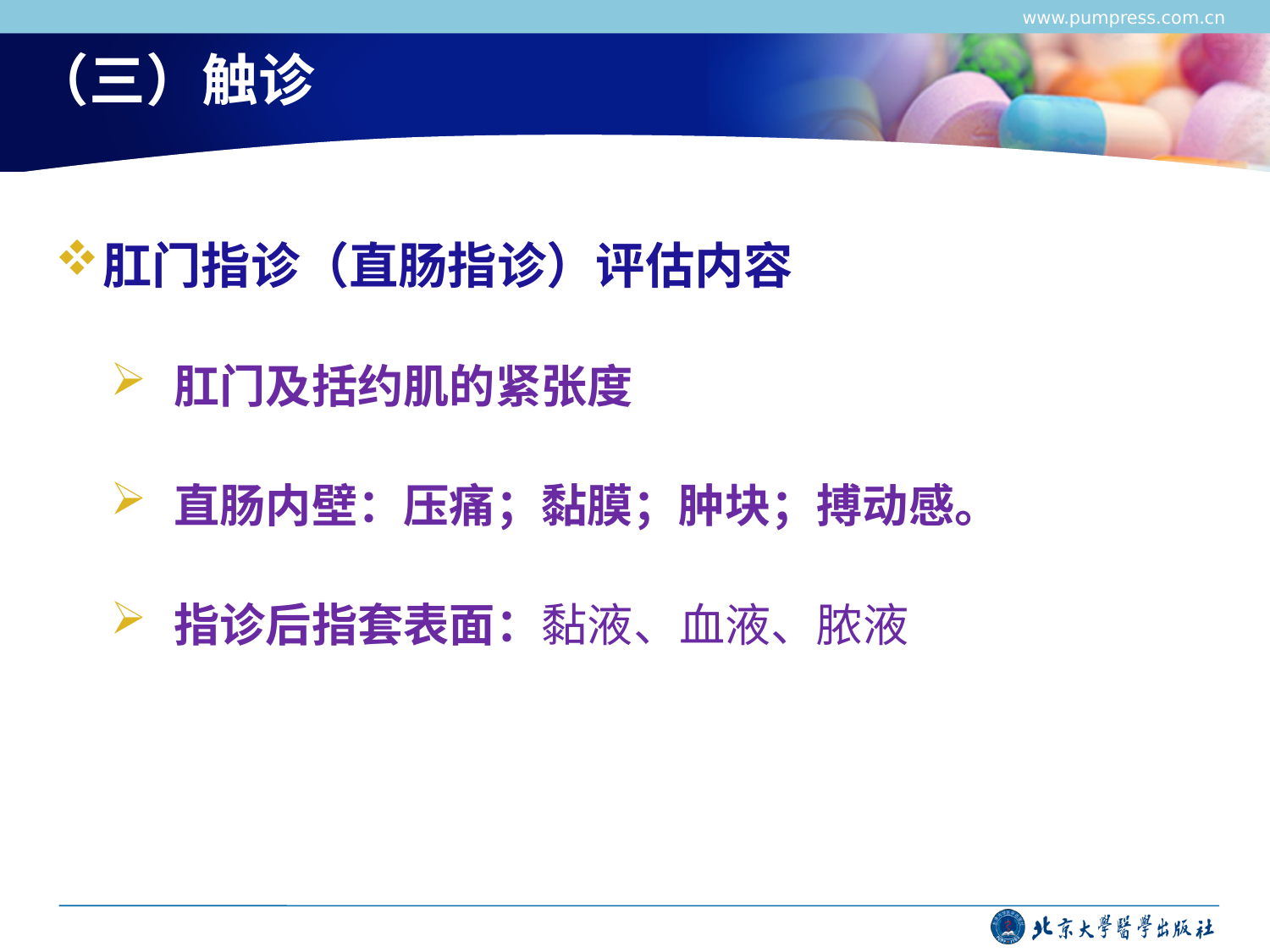

www.pumpress.com.cn
# （三）触诊
肛门指诊（直肠指诊）评估内容
肛门及括约肌的紧张度
直肠内壁：压痛；黏膜；肿块；搏动感。
指诊后指套表面：黏液、血液、脓液